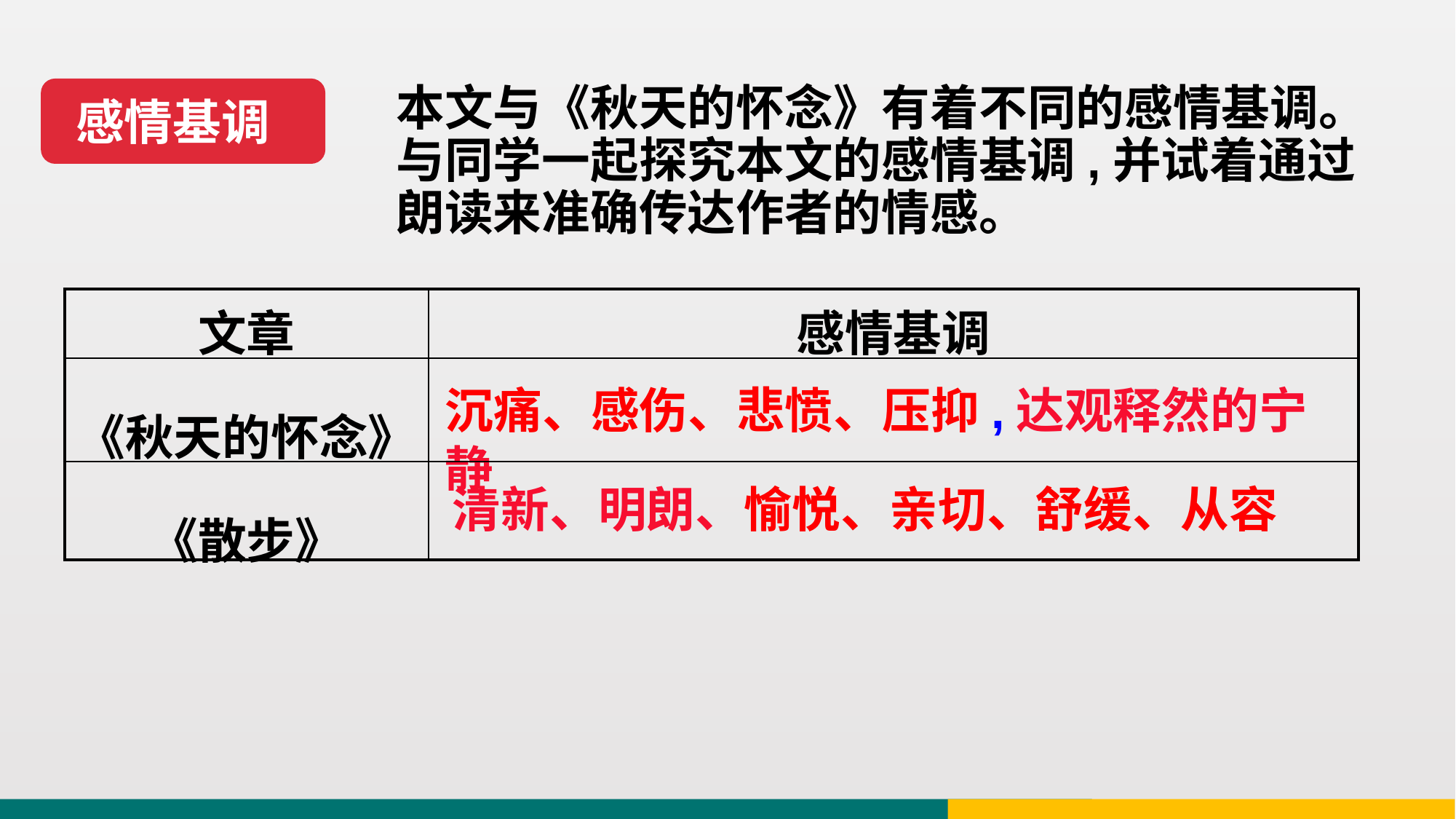

感情基调
本文与《秋天的怀念》有着不同的感情基调。与同学一起探究本文的感情基调,并试着通过朗读来准确传达作者的情感。
| 文章 | 感情基调 |
| --- | --- |
| 《秋天的怀念》 |  |
| 《散步》 |  |
沉痛、感伤、悲愤、压抑,达观释然的宁静
清新、明朗、愉悦、亲切、舒缓、从容